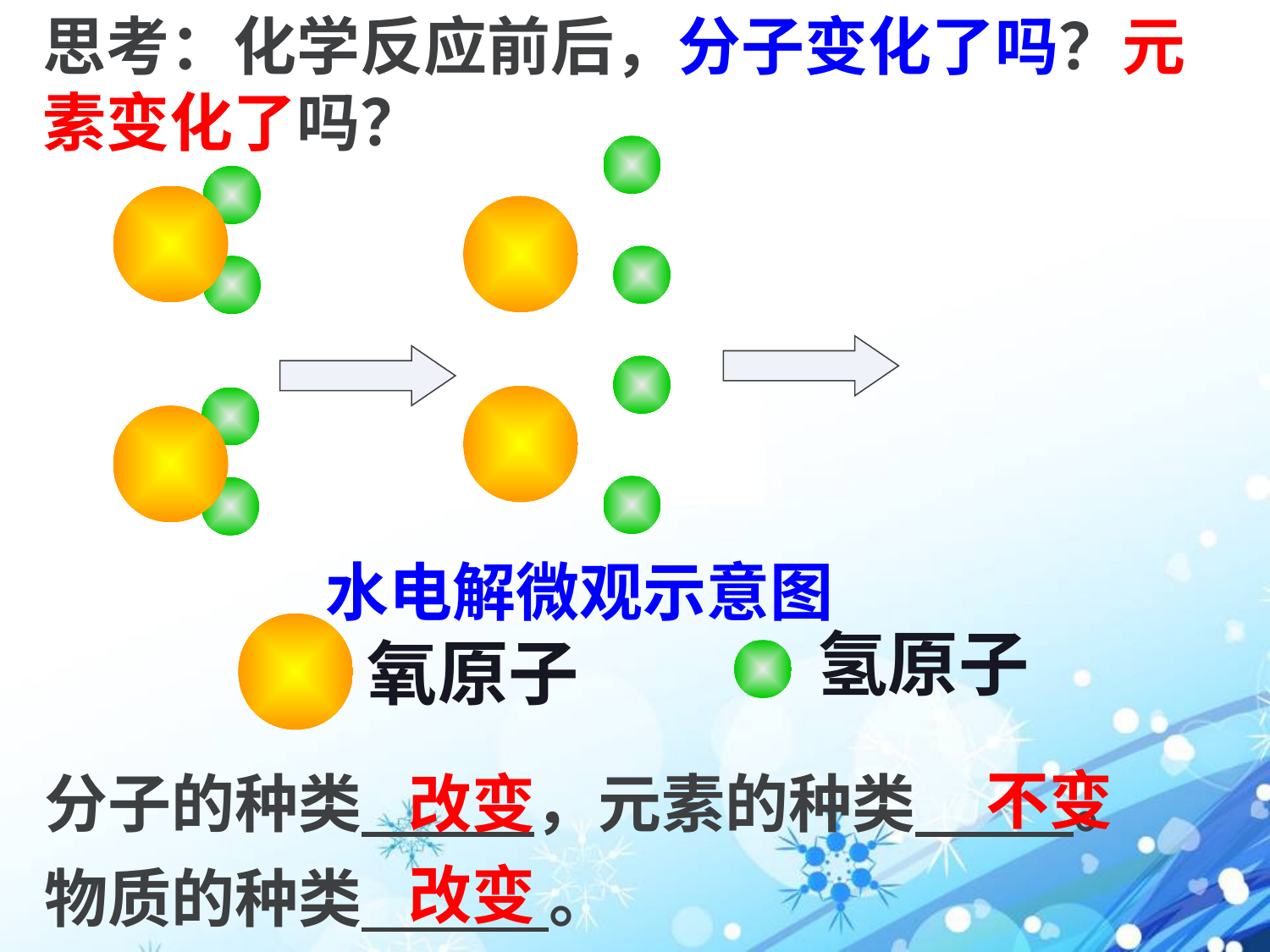

思考：化学反应前后，分子变化了吗？元素变化了吗？

水电解微观示意图
氢原子

氧原子

不变
分子的种类            ，元素的种类           。
改变
改变
物质的种类             。